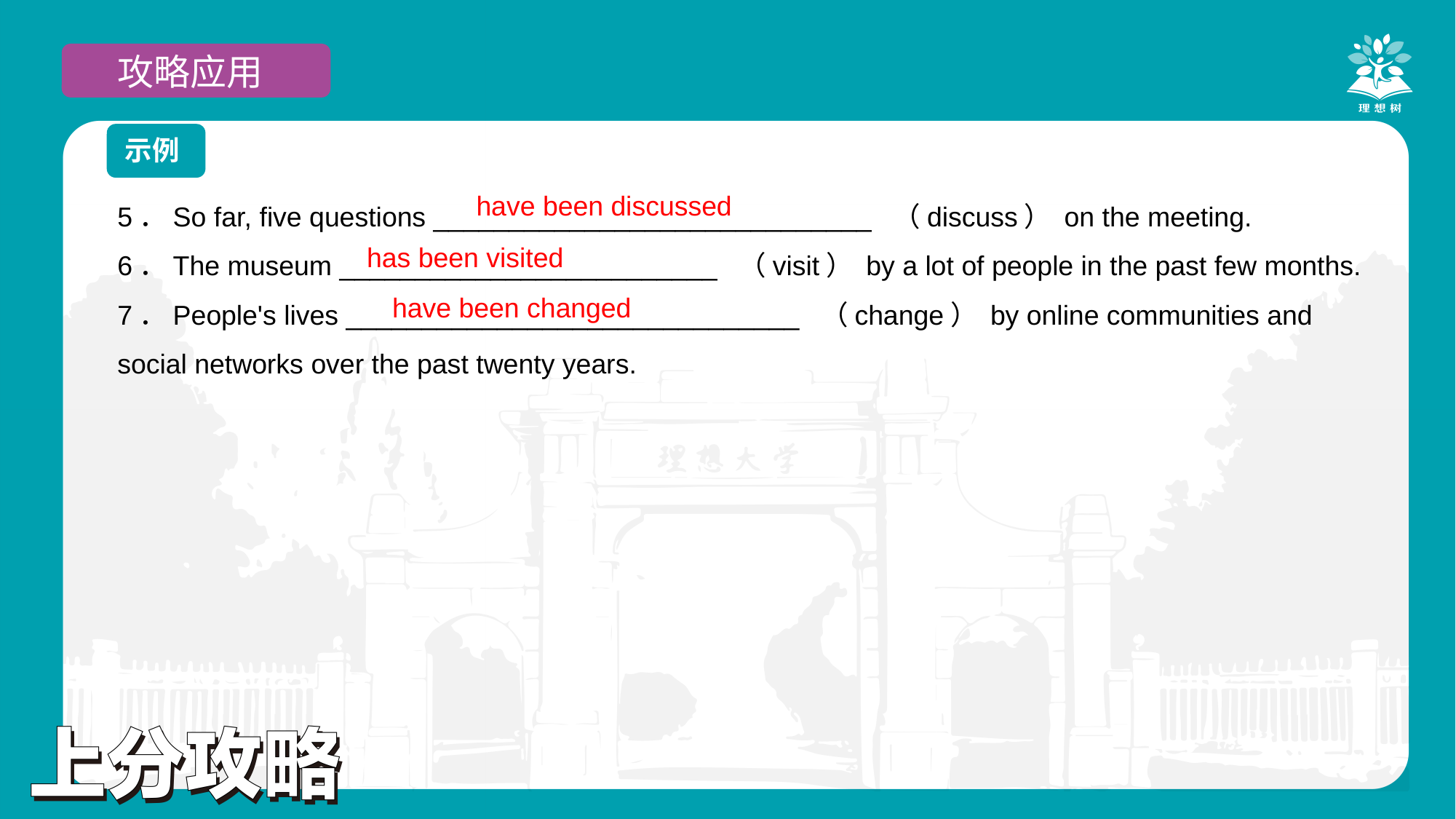

攻略应用

示例
5．So far, five questions _____________________________  （discuss） on the meeting.
6．The museum _________________________  （visit） by a lot of people in the past few months.
7．People's lives ______________________________  （change） by online communities and social networks over the past twenty years.
have been discussed
has been visited
have been changed